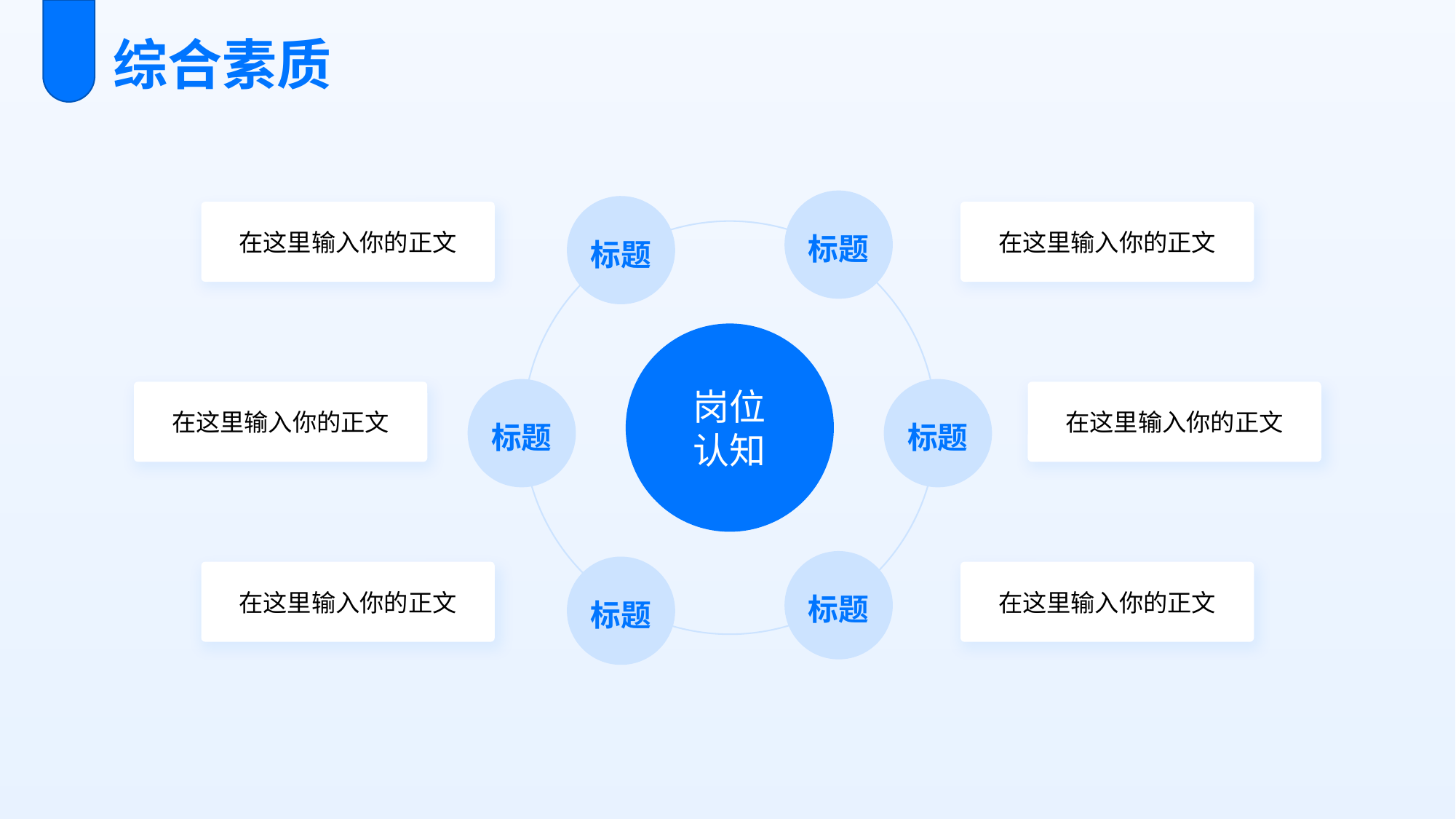

综合素质

岗位
认知

标题
在这里输入你的正文

标题
在这里输入你的正文

标题
在这里输入你的正文

标题
在这里输入你的正文

标题
在这里输入你的正文

标题
在这里输入你的正文